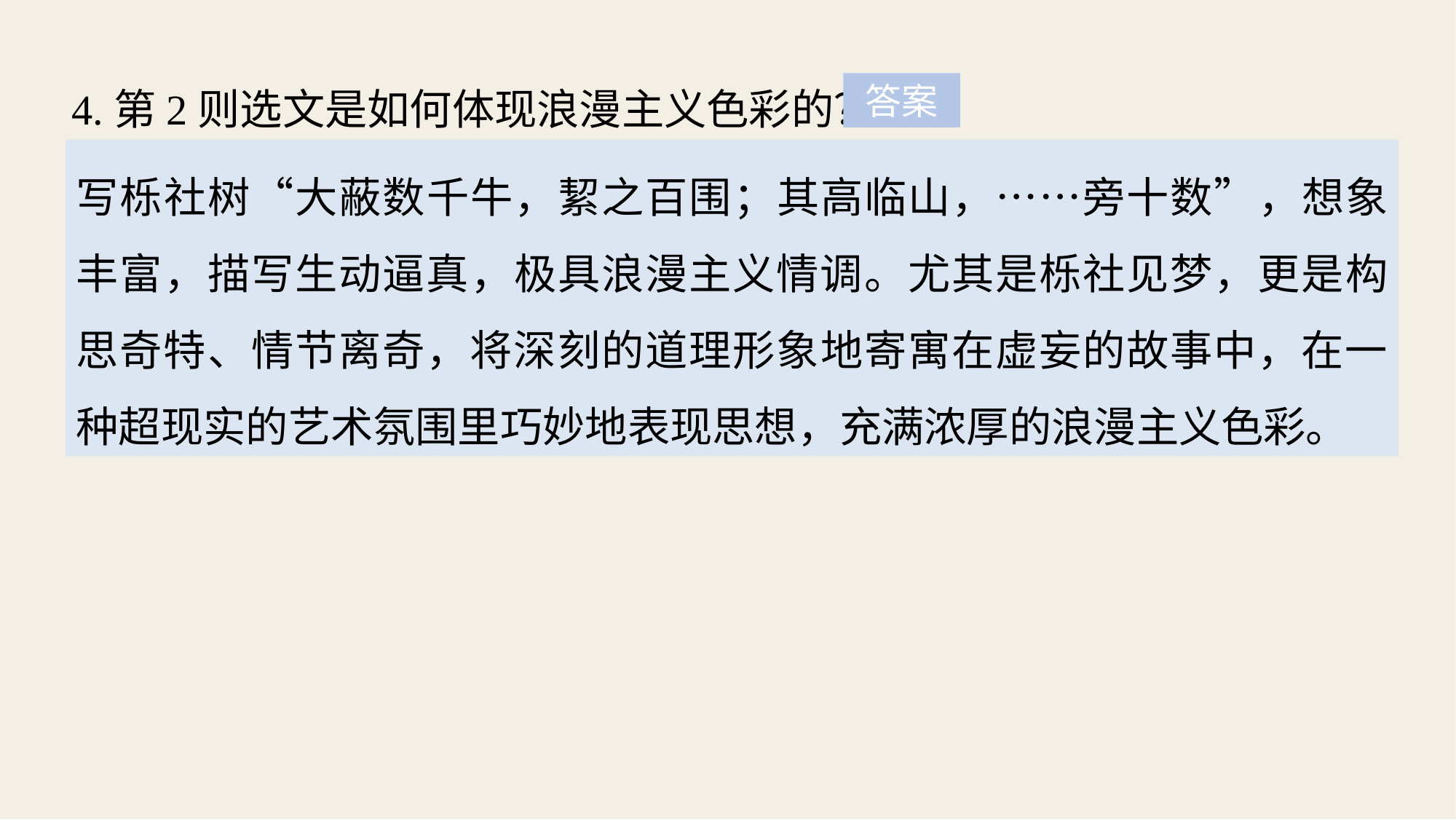

4.第2则选文是如何体现浪漫主义色彩的？
答案
写栎社树“大蔽数千牛，絜之百围；其高临山，……旁十数”，想象丰富，描写生动逼真，极具浪漫主义情调。尤其是栎社见梦，更是构思奇特、情节离奇，将深刻的道理形象地寄寓在虚妄的故事中，在一种超现实的艺术氛围里巧妙地表现思想，充满浓厚的浪漫主义色彩。